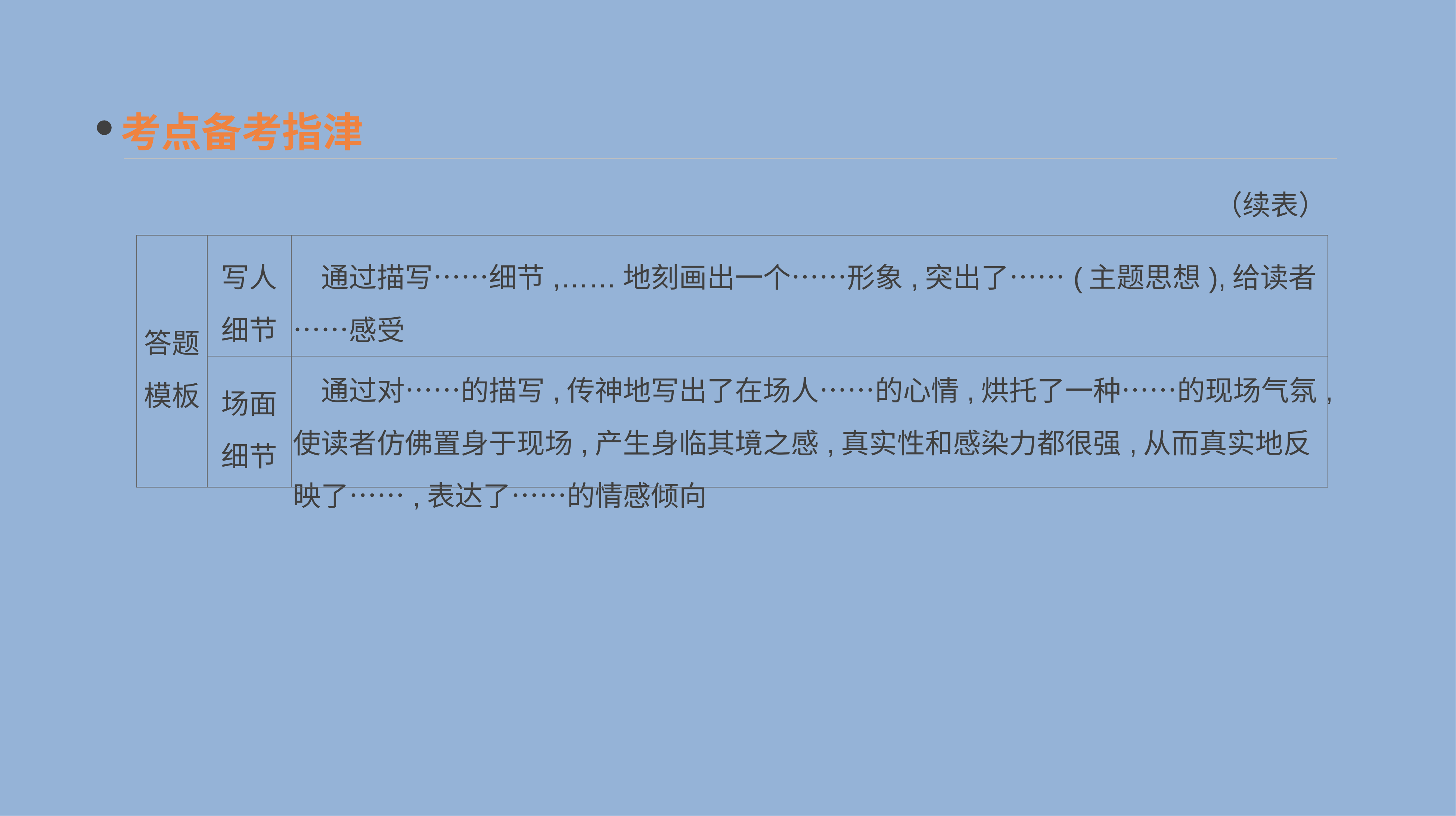

考点备考指津

（续表）
| 答题 模板 | 写人 细节 | 通过描写……细节,……地刻画出一个……形象,突出了……(主题思想),给读者……感受 |
| --- | --- | --- |
|  | 场面 细节 | 通过对……的描写,传神地写出了在场人……的心情,烘托了一种……的现场气氛,使读者仿佛置身于现场,产生身临其境之感,真实性和感染力都很强,从而真实地反映了……,表达了……的情感倾向 |